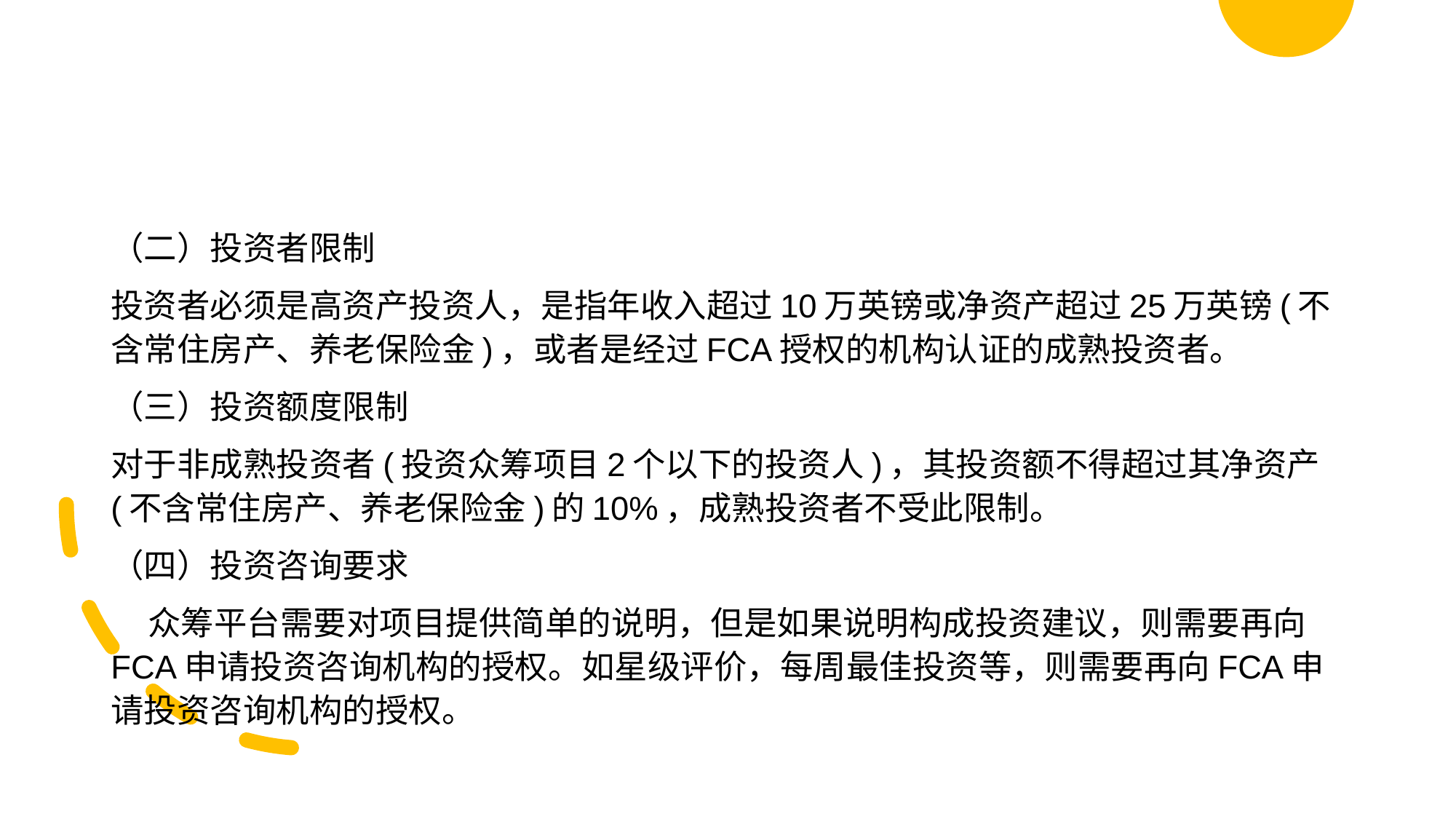

#
（二）投资者限制
投资者必须是高资产投资人，是指年收入超过10万英镑或净资产超过25万英镑(不含常住房产、养老保险金)，或者是经过FCA授权的机构认证的成熟投资者。
（三）投资额度限制
对于非成熟投资者(投资众筹项目2个以下的投资人)，其投资额不得超过其净资产(不含常住房产、养老保险金)的10%，成熟投资者不受此限制。
（四）投资咨询要求
    众筹平台需要对项目提供简单的说明，但是如果说明构成投资建议，则需要再向FCA申请投资咨询机构的授权。如星级评价，每周最佳投资等，则需要再向FCA申请投资咨询机构的授权。